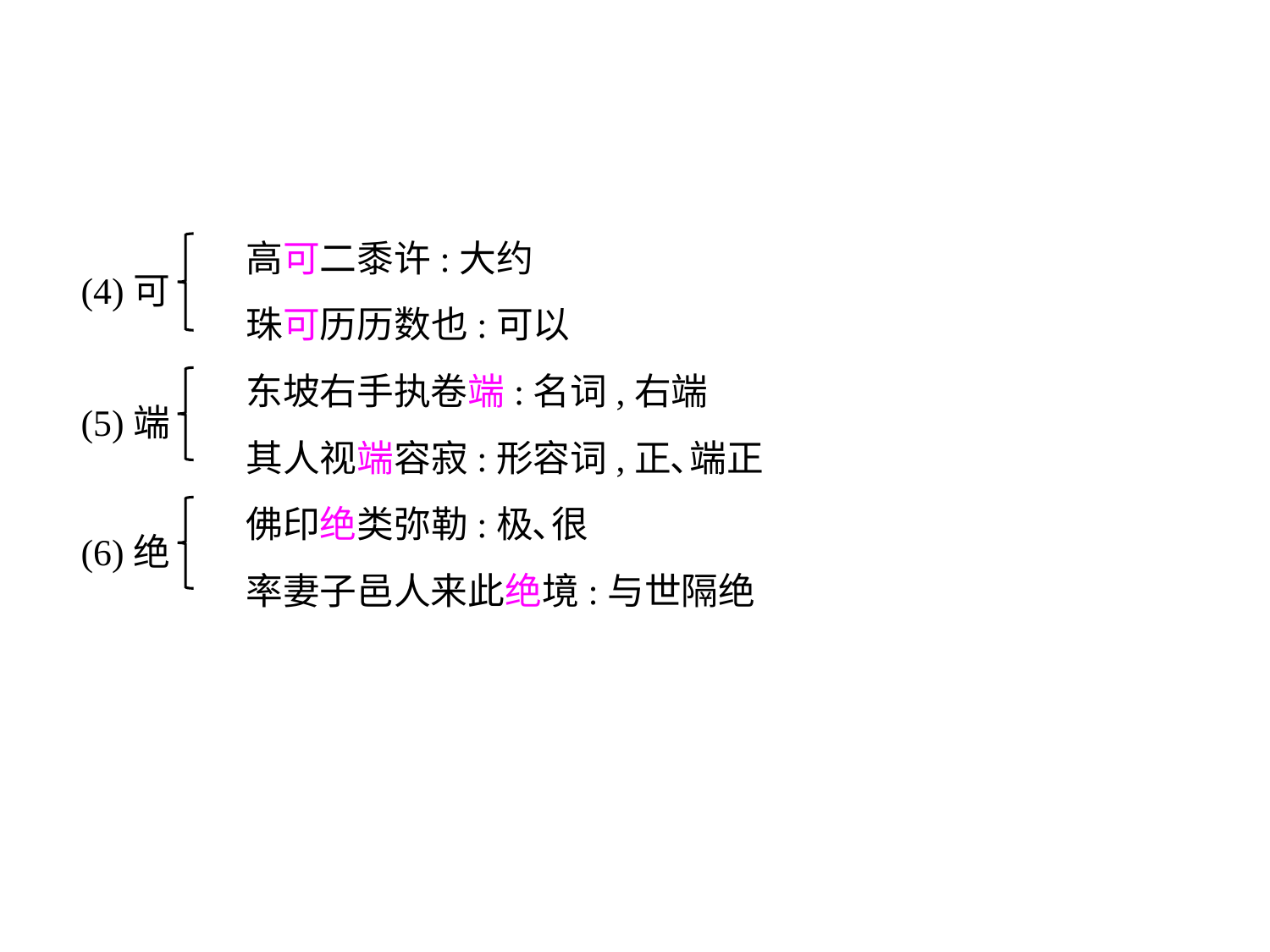

高可二黍许:大约
	   珠可历历数也:可以
	   东坡右手执卷端:名词,右端
	   其人视端容寂:形容词,正､端正
	   佛印绝类弥勒:极､很
	   率妻子邑人来此绝境:与世隔绝

(4)可

(5)端

(6)绝